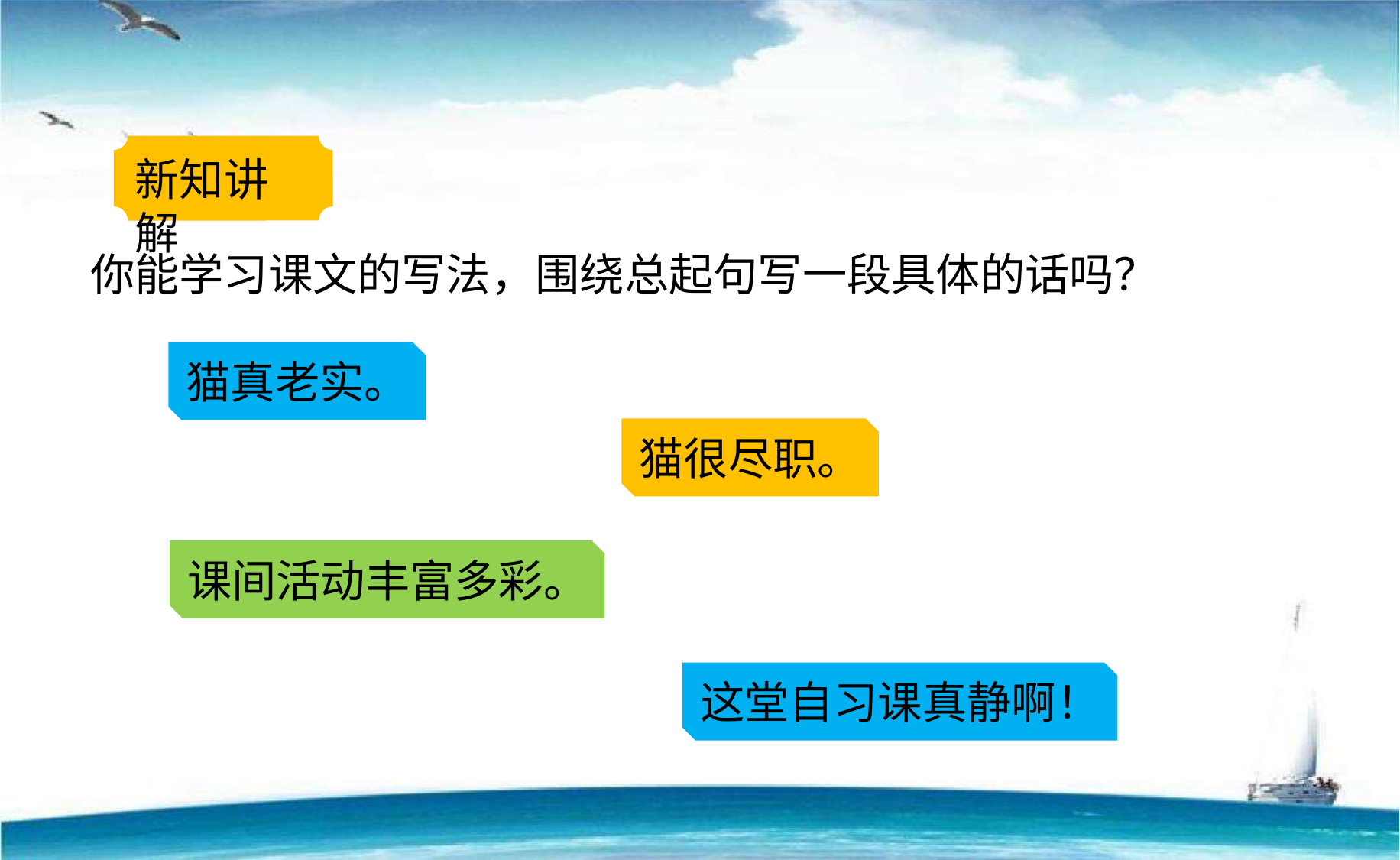

新知讲解
你能学习课文的写法，围绕总起句写一段具体的话吗？
猫真老实。
猫很尽职。
课间活动丰富多彩。
这堂自习课真静啊！